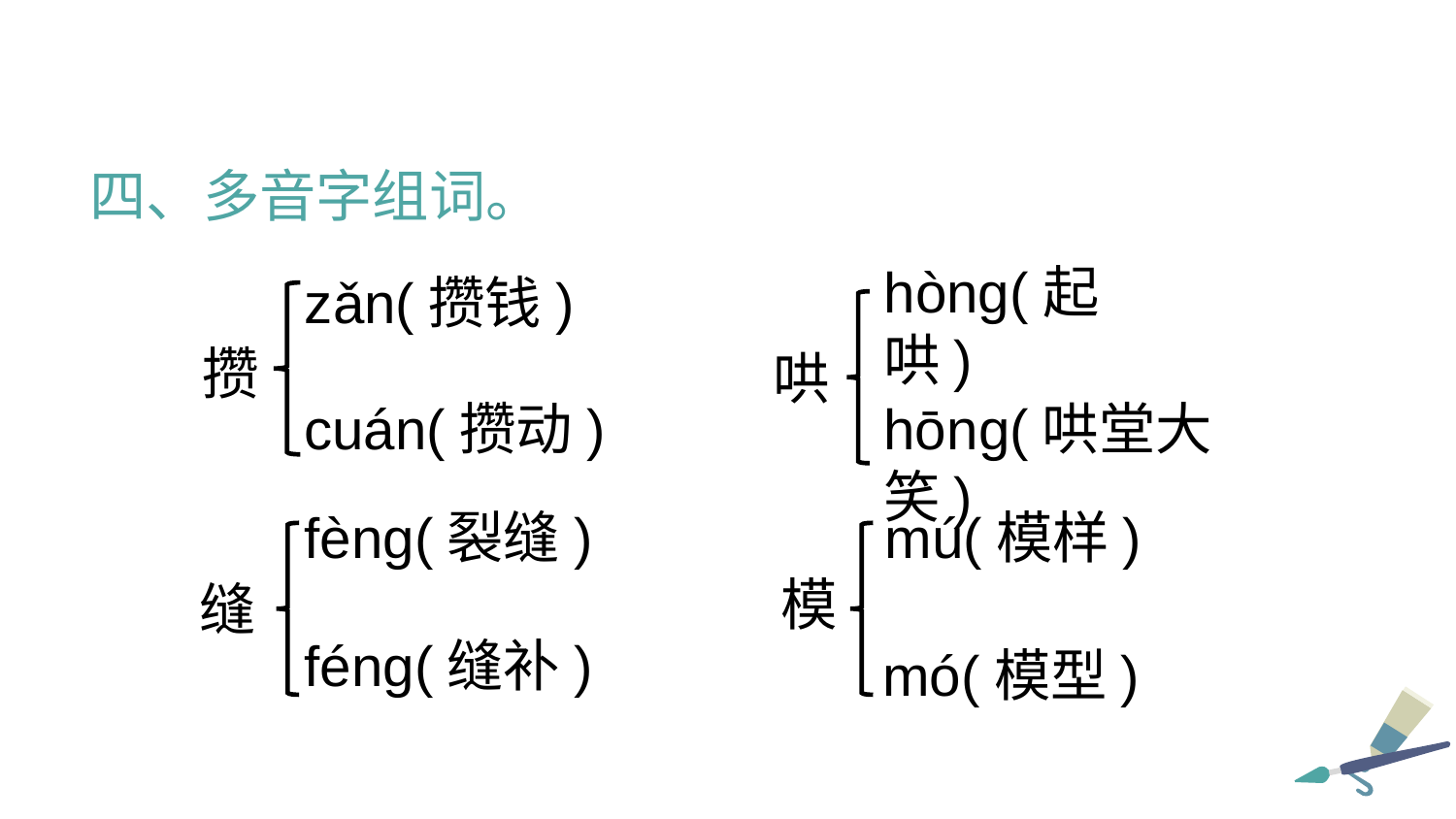

四、多音字组词。
hòng(起哄)
zǎn(攒钱)

攒
哄
  cuán(攒动)
hōng(哄堂大笑)
fèng(裂缝)
mú(模样)

模
缝
féng(缝补)
mó(模型)